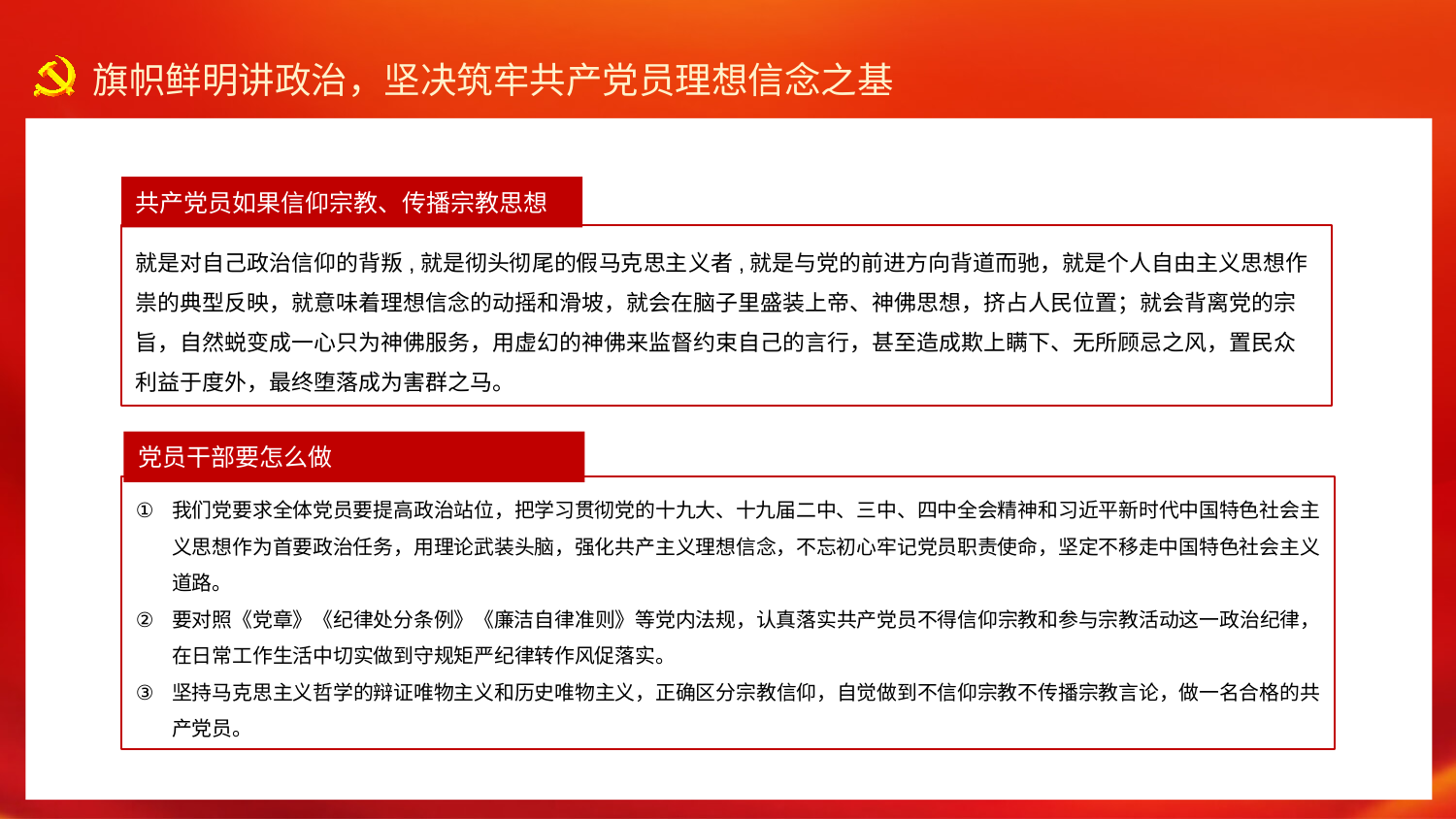

共产党员如果信仰宗教、传播宗教思想
就是对自己政治信仰的背叛,就是彻头彻尾的假马克思主义者,就是与党的前进方向背道而驰，就是个人自由主义思想作祟的典型反映，就意味着理想信念的动摇和滑坡，就会在脑子里盛装上帝、神佛思想，挤占人民位置；就会背离党的宗旨，自然蜕变成一心只为神佛服务，用虚幻的神佛来监督约束自己的言行，甚至造成欺上瞒下、无所顾忌之风，置民众利益于度外，最终堕落成为害群之马。
党员干部要怎么做
我们党要求全体党员要提高政治站位，把学习贯彻党的十九大、十九届二中、三中、四中全会精神和习近平新时代中国特色社会主义思想作为首要政治任务，用理论武装头脑，强化共产主义理想信念，不忘初心牢记党员职责使命，坚定不移走中国特色社会主义道路。
要对照《党章》《纪律处分条例》《廉洁自律准则》等党内法规，认真落实共产党员不得信仰宗教和参与宗教活动这一政治纪律，在日常工作生活中切实做到守规矩严纪律转作风促落实。
坚持马克思主义哲学的辩证唯物主义和历史唯物主义，正确区分宗教信仰，自觉做到不信仰宗教不传播宗教言论，做一名合格的共产党员。